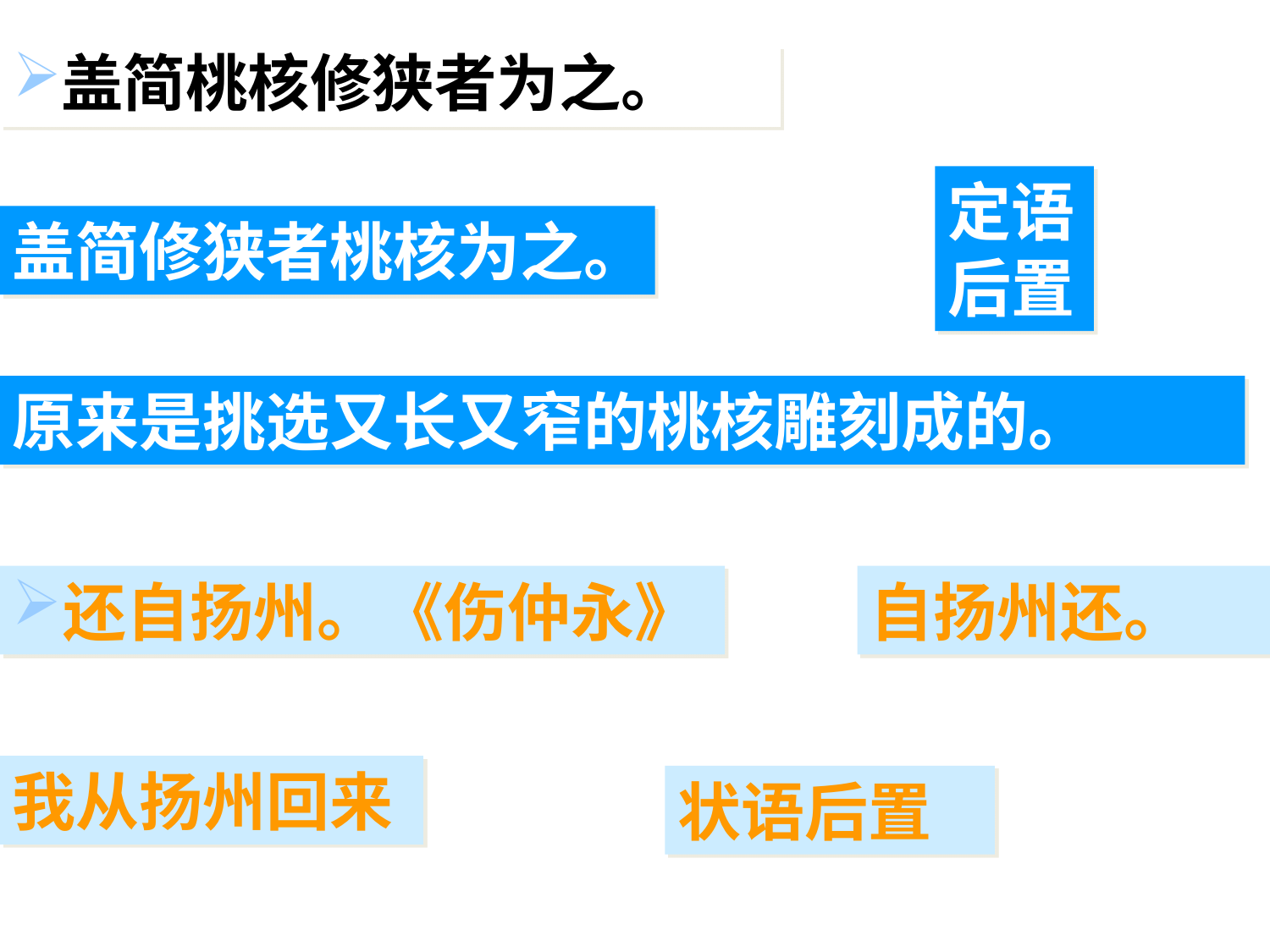

盖简桃核修狭者为之。
定语后置
盖简修狭者桃核为之。
原来是挑选又长又窄的桃核雕刻成的。
还自扬州。《伤仲永》
自扬州还。
我从扬州回来
状语后置